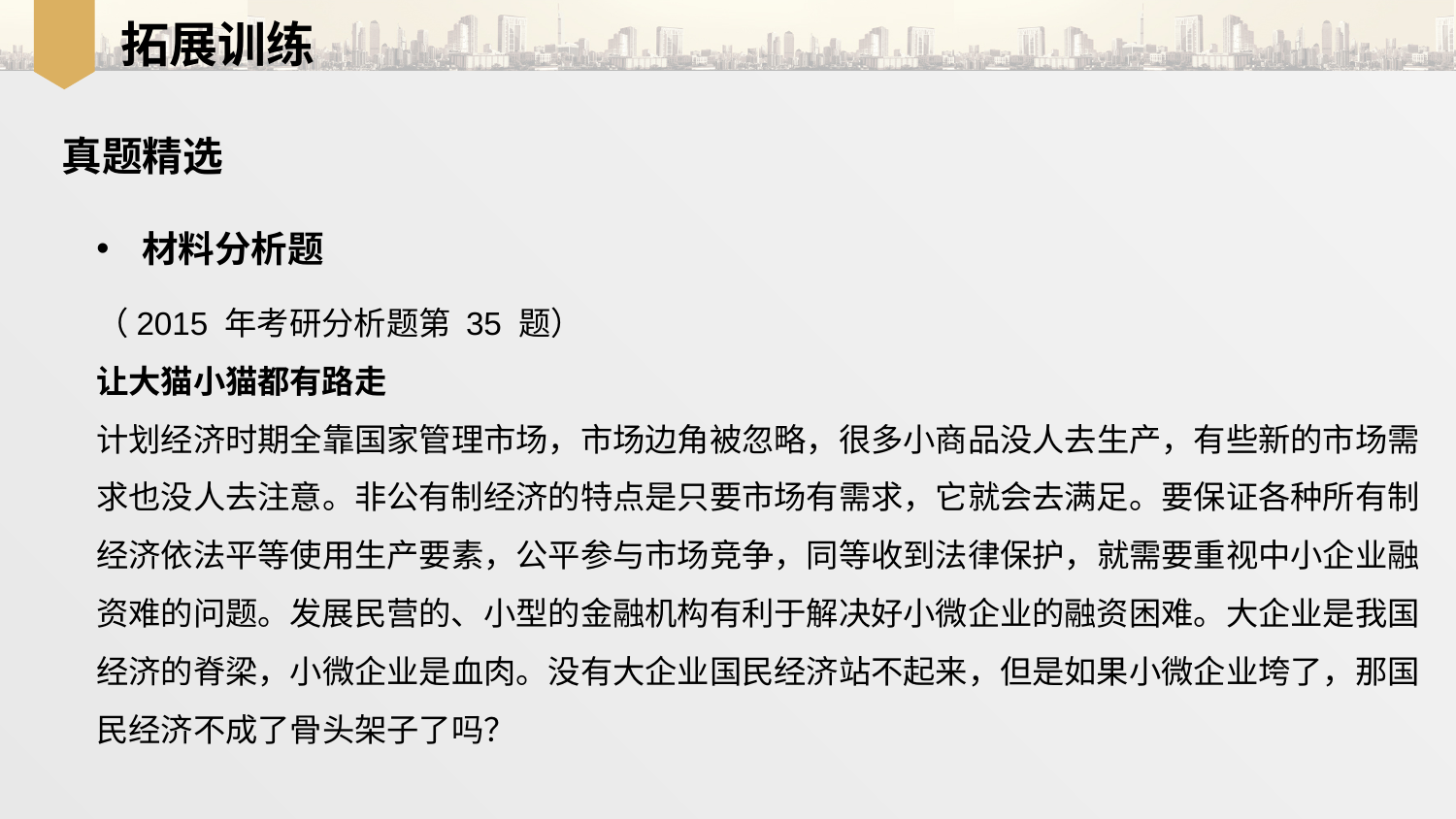

拓展训练
真题精选
材料分析题
（2015 年考研分析题第 35 题）
让大猫小猫都有路走
计划经济时期全靠国家管理市场，市场边角被忽略，很多小商品没人去生产，有些新的市场需求也没人去注意。非公有制经济的特点是只要市场有需求，它就会去满足。要保证各种所有制经济依法平等使用生产要素，公平参与市场竞争，同等收到法律保护，就需要重视中小企业融资难的问题。发展民营的、小型的金融机构有利于解决好小微企业的融资困难。大企业是我国经济的脊梁，小微企业是血肉。没有大企业国民经济站不起来，但是如果小微企业垮了，那国民经济不成了骨头架子了吗？